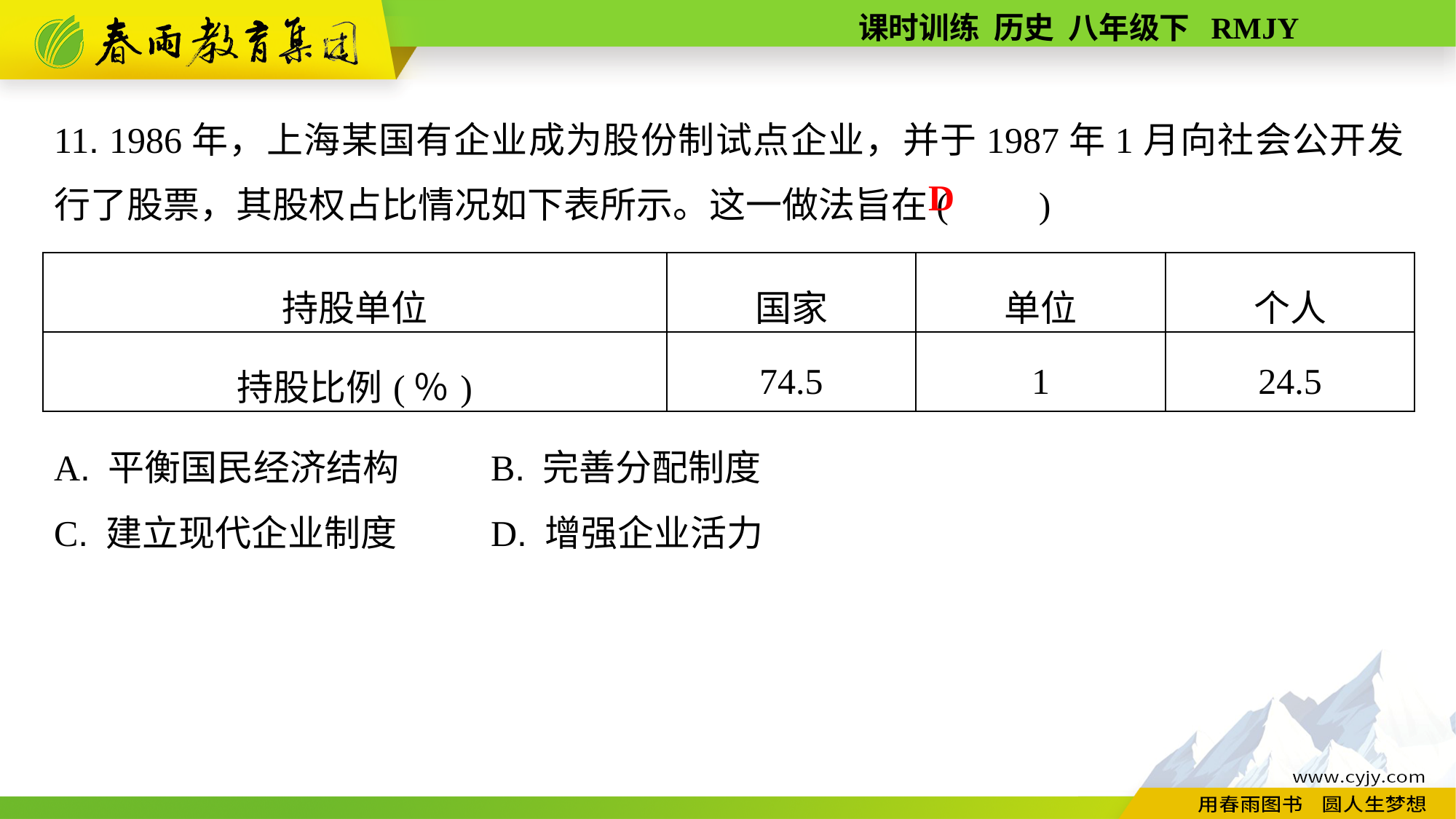

11. 1986年，上海某国有企业成为股份制试点企业，并于1987年1月向社会公开发行了股票，其股权占比情况如下表所示。这一做法旨在(　　)

A. 平衡国民经济结构	B. 完善分配制度
C. 建立现代企业制度	D. 增强企业活力
D
| 持股单位 | 国家 | 单位 | 个人 |
| --- | --- | --- | --- |
| 持股比例(％) | 74.5 | 1 | 24.5 |